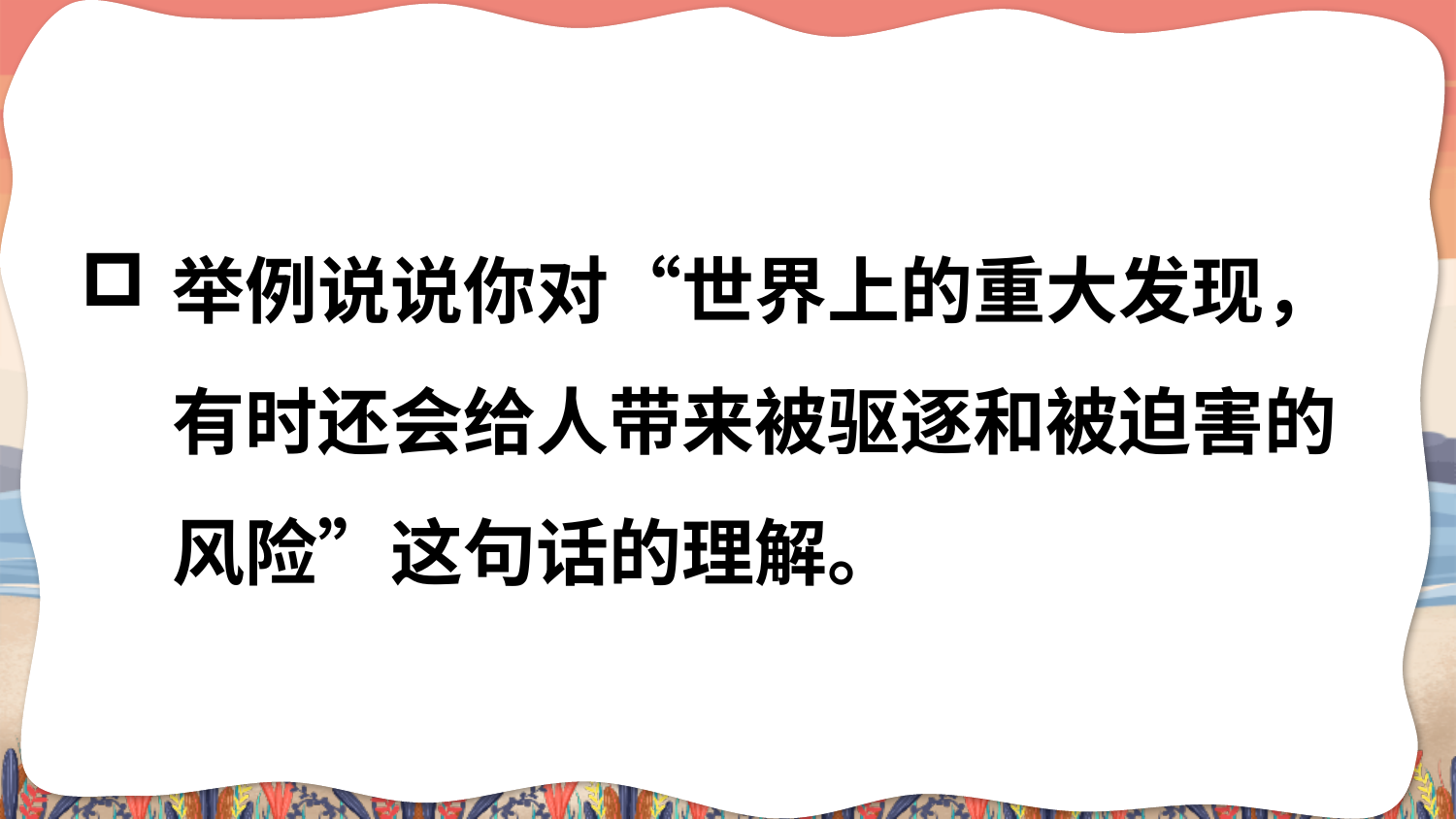

举例说说你对“世界上的重大发现，有时还会给人带来被驱逐和被迫害的风险”这句话的理解。